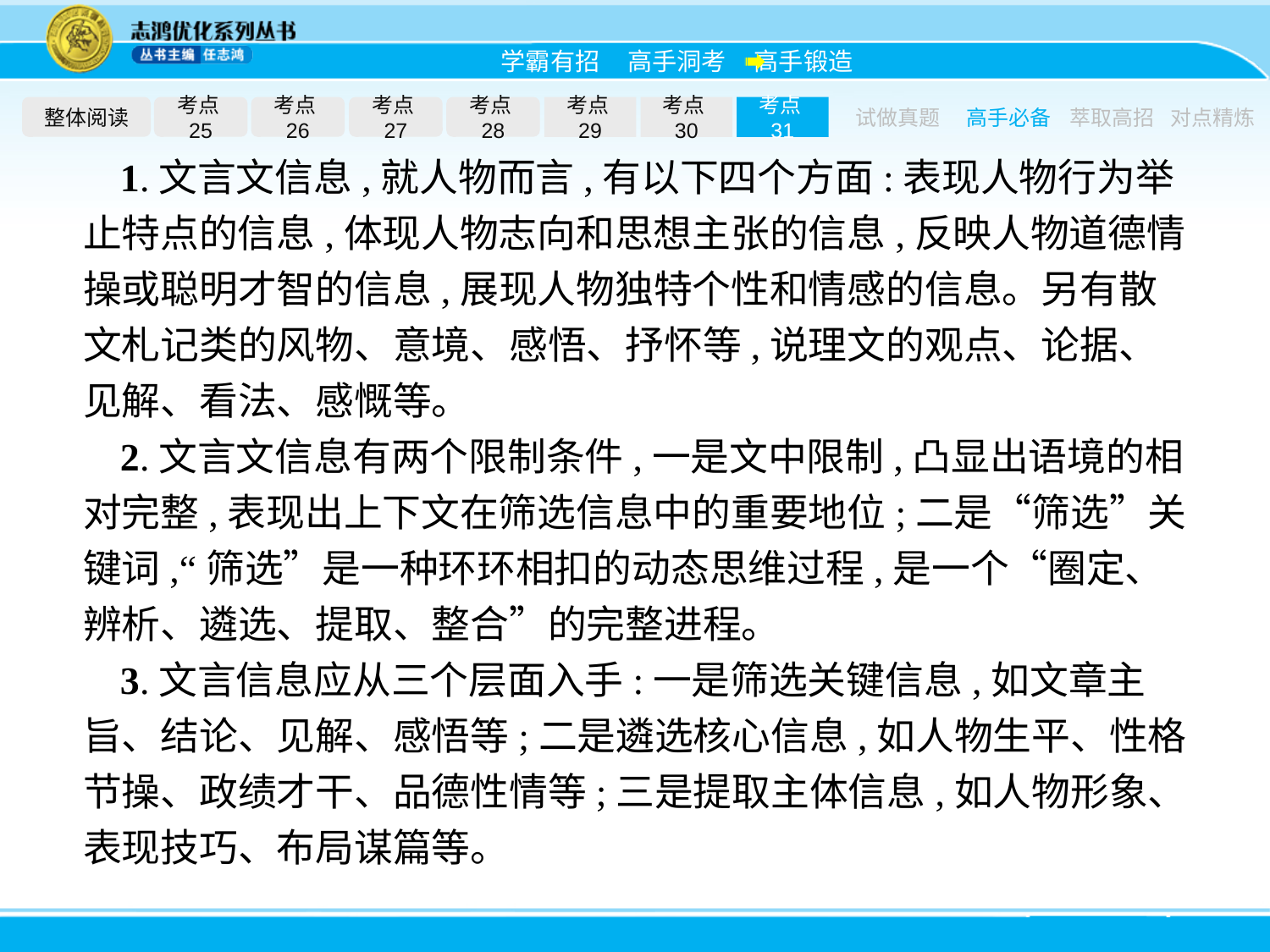

整体阅读
考点25
考点26
考点27
考点28
考点29
考点30
考点31
试做真题
高手必备
萃取高招
对点精炼
1.文言文信息,就人物而言,有以下四个方面:表现人物行为举止特点的信息,体现人物志向和思想主张的信息,反映人物道德情操或聪明才智的信息,展现人物独特个性和情感的信息。另有散文札记类的风物、意境、感悟、抒怀等,说理文的观点、论据、见解、看法、感慨等。
2.文言文信息有两个限制条件,一是文中限制,凸显出语境的相对完整,表现出上下文在筛选信息中的重要地位;二是“筛选”关键词,“筛选”是一种环环相扣的动态思维过程,是一个“圈定、辨析、遴选、提取、整合”的完整进程。
3.文言信息应从三个层面入手:一是筛选关键信息,如文章主旨、结论、见解、感悟等;二是遴选核心信息,如人物生平、性格节操、政绩才干、品德性情等;三是提取主体信息,如人物形象、表现技巧、布局谋篇等。